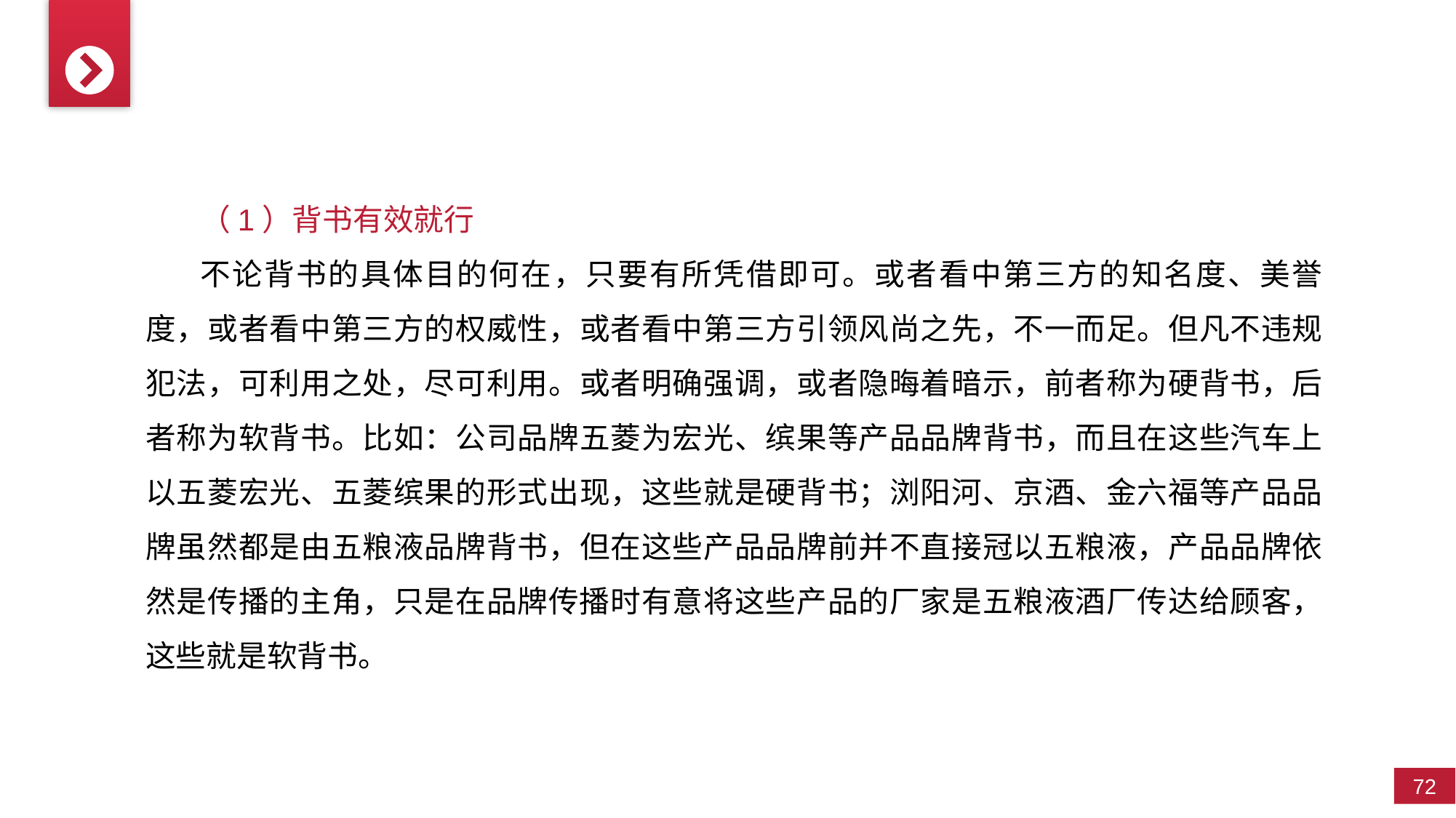

（1）背书有效就行
不论背书的具体目的何在，只要有所凭借即可。或者看中第三方的知名度、美誉度，或者看中第三方的权威性，或者看中第三方引领风尚之先，不一而足。但凡不违规犯法，可利用之处，尽可利用。或者明确强调，或者隐晦着暗示，前者称为硬背书，后者称为软背书。比如：公司品牌五菱为宏光、缤果等产品品牌背书，而且在这些汽车上以五菱宏光、五菱缤果的形式出现，这些就是硬背书；浏阳河、京酒、金六福等产品品牌虽然都是由五粮液品牌背书，但在这些产品品牌前并不直接冠以五粮液，产品品牌依然是传播的主角，只是在品牌传播时有意将这些产品的厂家是五粮液酒厂传达给顾客，这些就是软背书。